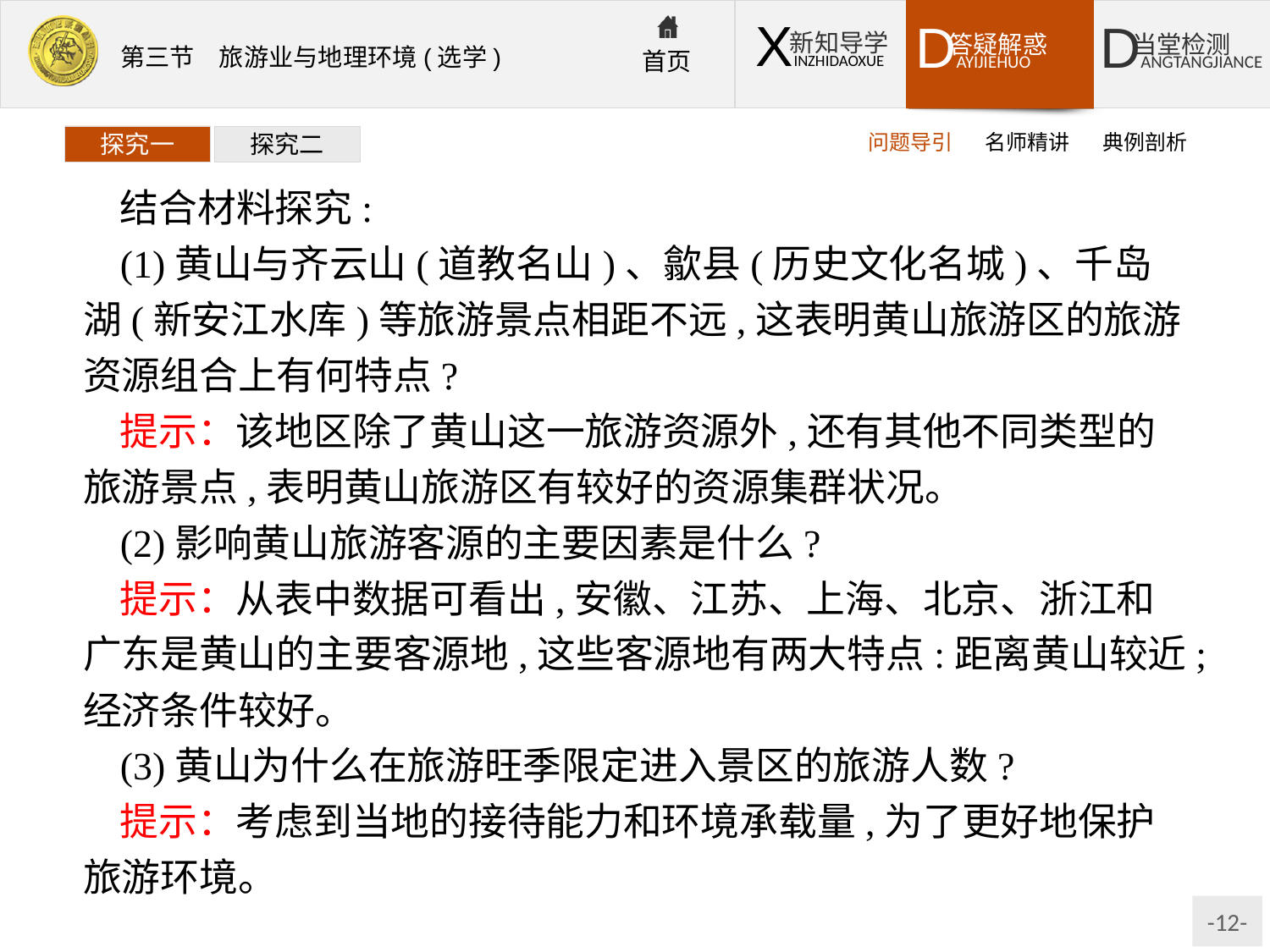

问题导引
名师精讲
典例剖析
探究一
探究二
结合材料探究:
(1)黄山与齐云山(道教名山)、歙县(历史文化名城)、千岛湖(新安江水库)等旅游景点相距不远,这表明黄山旅游区的旅游资源组合上有何特点?
提示：该地区除了黄山这一旅游资源外,还有其他不同类型的旅游景点,表明黄山旅游区有较好的资源集群状况。
(2)影响黄山旅游客源的主要因素是什么?
提示：从表中数据可看出,安徽、江苏、上海、北京、浙江和广东是黄山的主要客源地,这些客源地有两大特点:距离黄山较近;经济条件较好。
(3)黄山为什么在旅游旺季限定进入景区的旅游人数?
提示：考虑到当地的接待能力和环境承载量,为了更好地保护旅游环境。